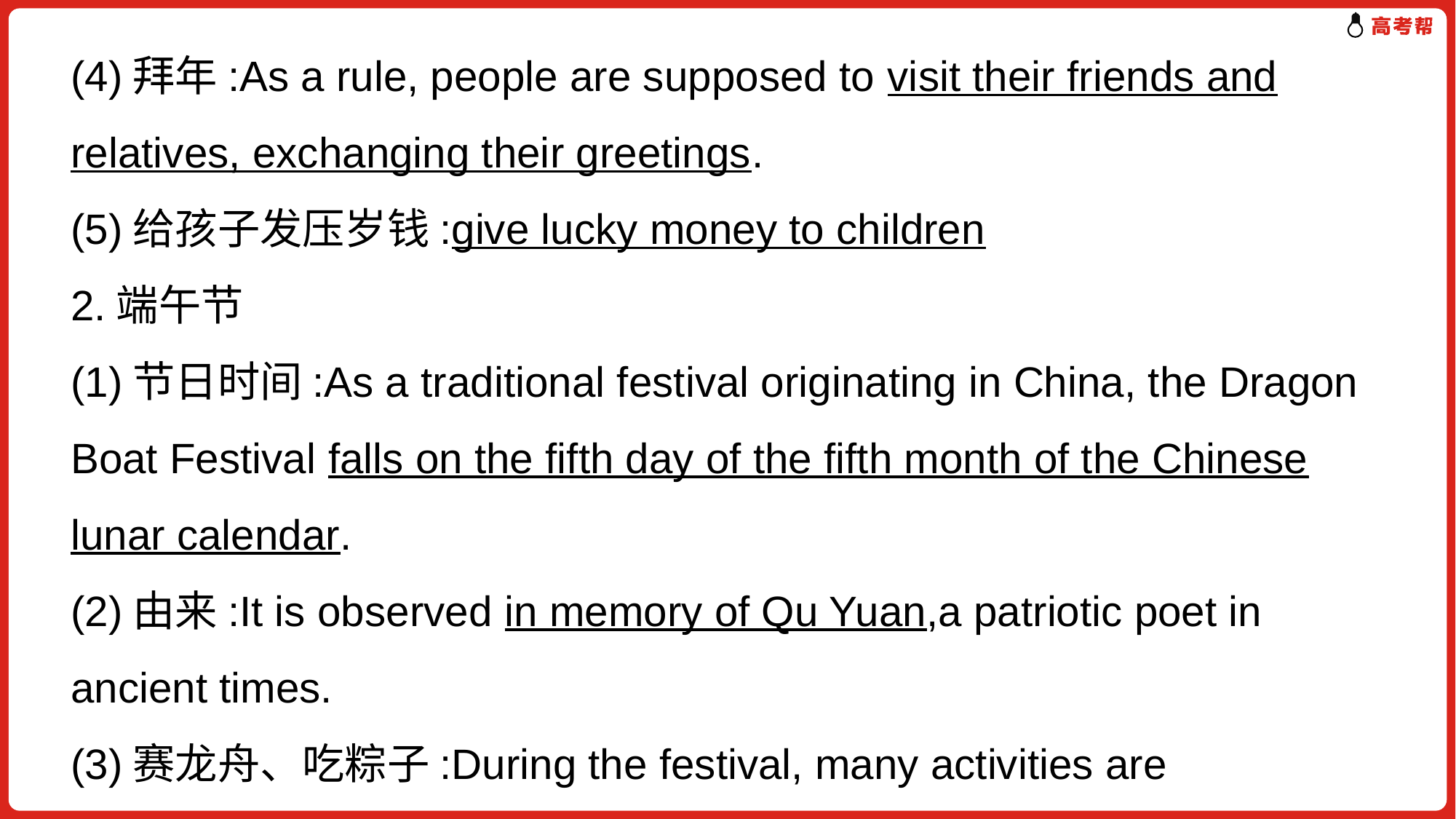

(4)拜年:As a rule, people are supposed to visit their friends and relatives, exchanging their greetings.
(5)给孩子发压岁钱:give lucky money to children
2.端午节
(1)节日时间:As a traditional festival originating in China, the Dragon Boat Festival falls on the fifth day of the fifth month of the Chinese lunar calendar.
(2)由来:It is observed in memory of Qu Yuan,a patriotic poet in ancient times.
(3)赛龙舟、吃粽子:During the festival, many activities are